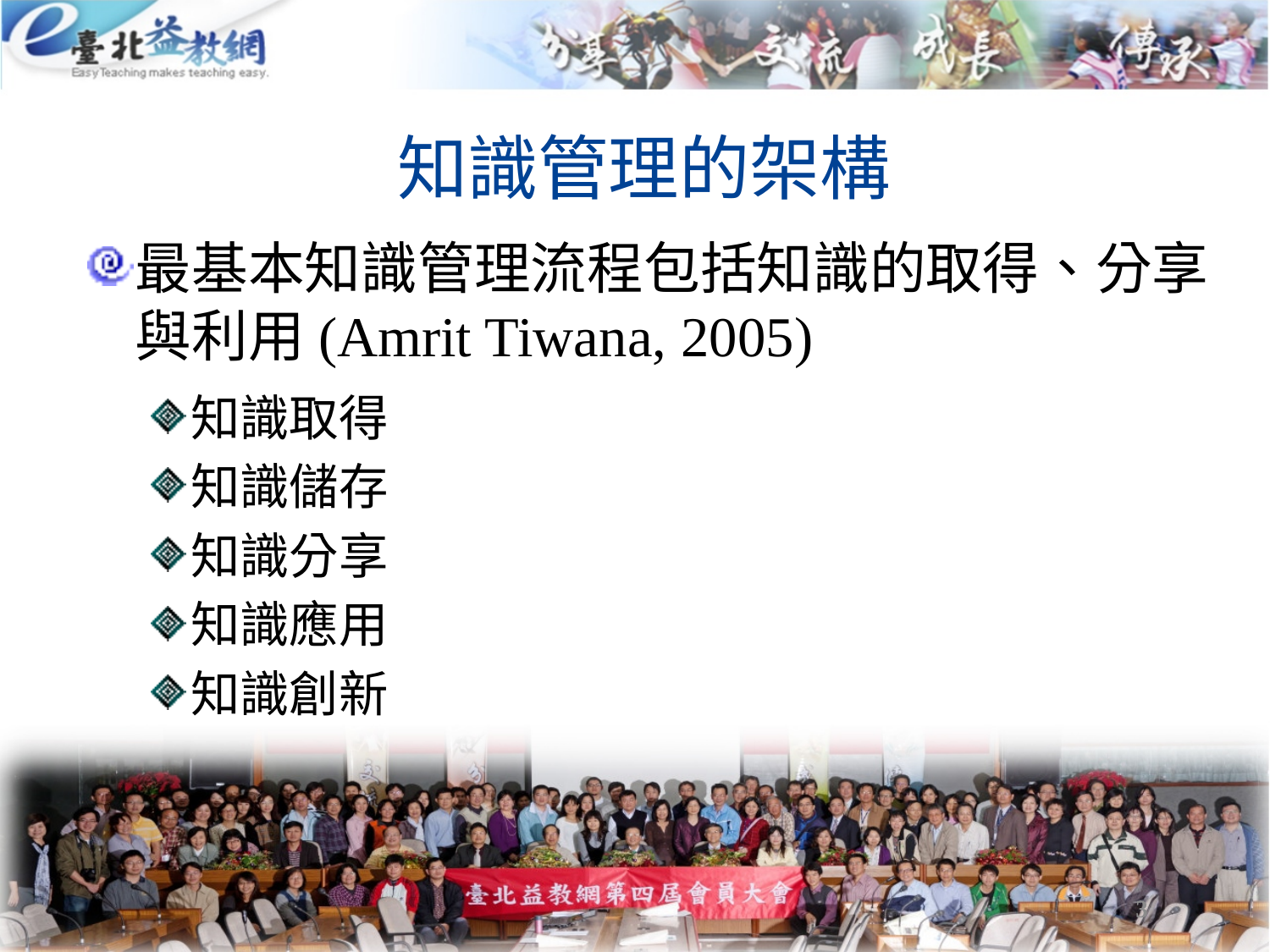

# 知識管理的架構
最基本知識管理流程包括知識的取得、分享與利用(Amrit Tiwana, 2005)
知識取得
知識儲存
知識分享
知識應用
知識創新
3